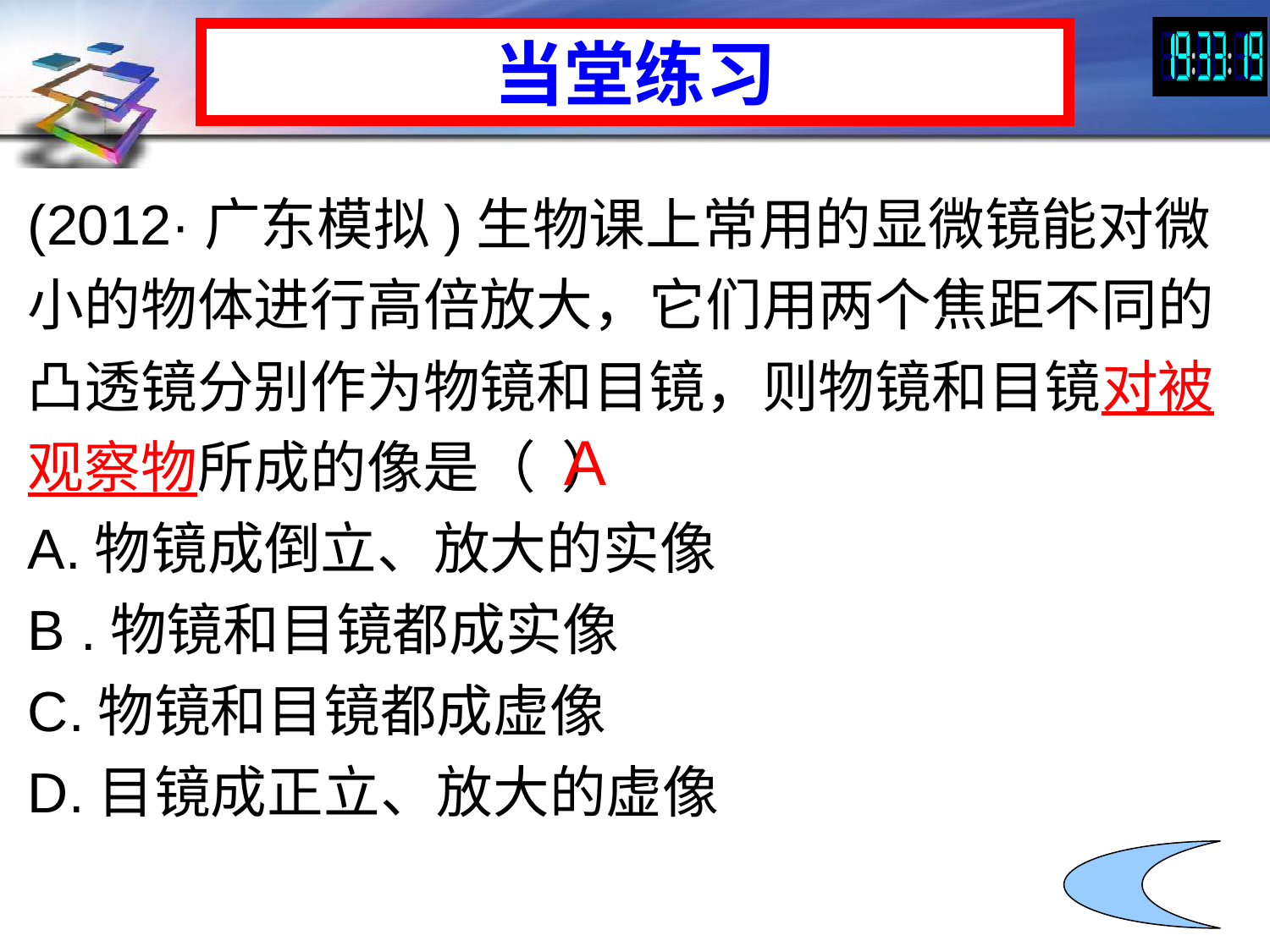

当堂练习
(2012·广东模拟)生物课上常用的显微镜能对微小的物体进行高倍放大，它们用两个焦距不同的凸透镜分别作为物镜和目镜，则物镜和目镜对被观察物所成的像是（  ）
A.物镜成倒立、放大的实像
B .物镜和目镜都成实像
C.物镜和目镜都成虚像
D.目镜成正立、放大的虚像
A

10